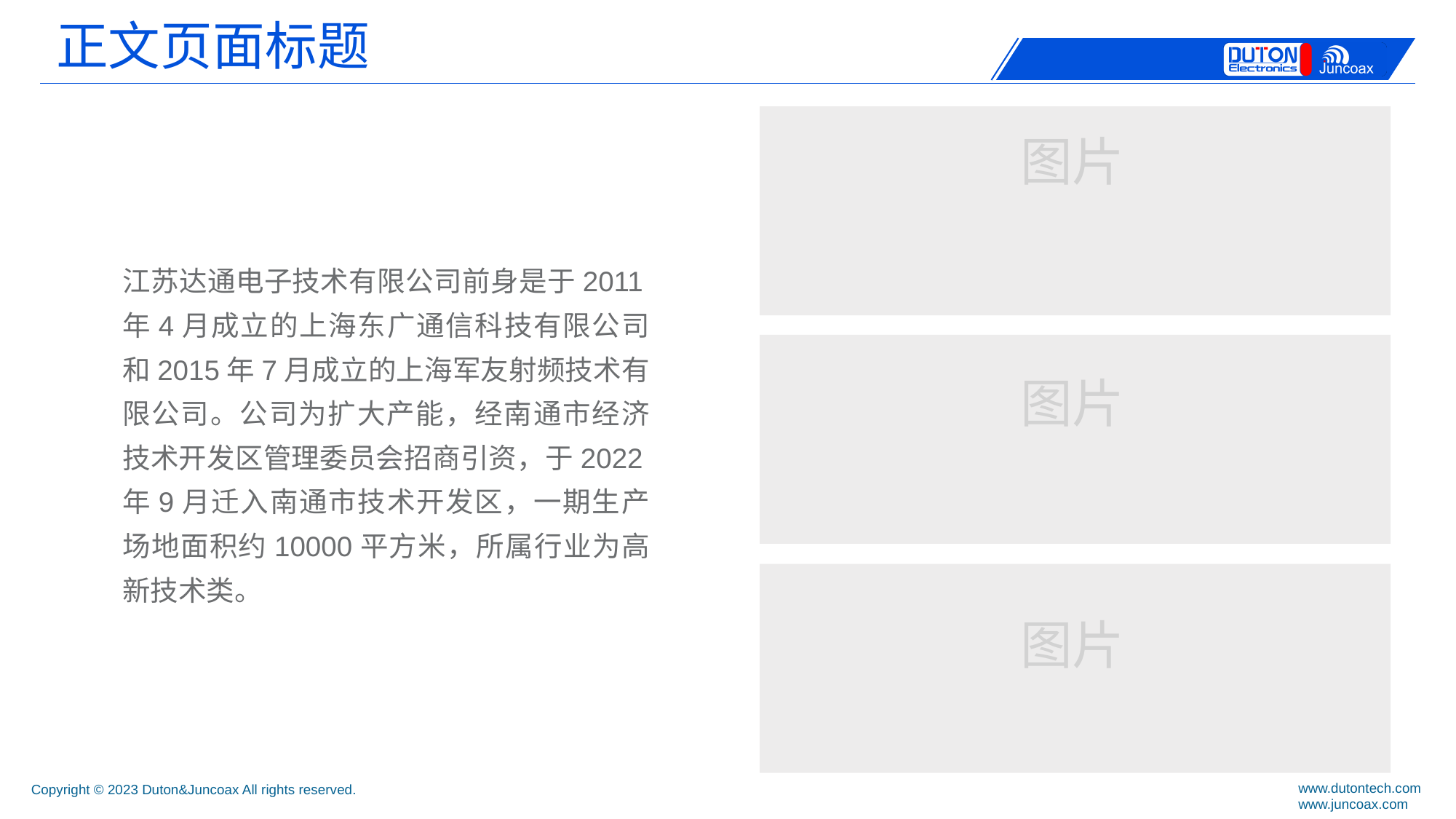

正文页面标题

图片
江苏达通电子技术有限公司前身是于2011年4月成立的上海东广通信科技有限公司和2015年7月成立的上海军友射频技术有限公司。公司为扩大产能，经南通市经济技术开发区管理委员会招商引资，于2022年9月迁入南通市技术开发区，一期生产场地面积约10000平方米，所属行业为高新技术类。

图片

图片